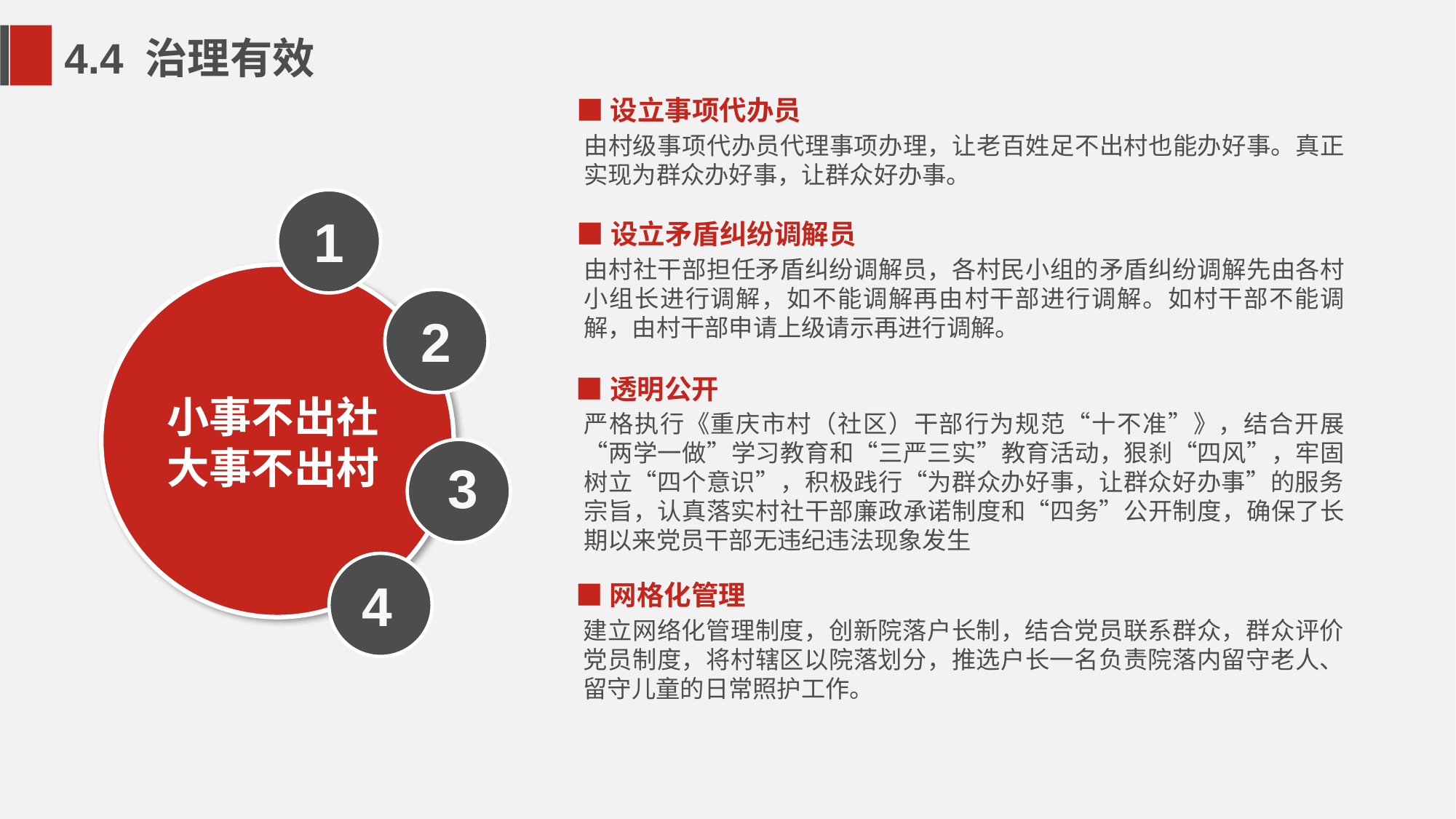

4.4 治理有效
■设立事项代办员
由村级事项代办员代理事项办理，让老百姓足不出村也能办好事。真正实现为群众办好事，让群众好办事。

1
■设立矛盾纠纷调解员
由村社干部担任矛盾纠纷调解员，各村民小组的矛盾纠纷调解先由各村小组长进行调解，如不能调解再由村干部进行调解。如村干部不能调解，由村干部申请上级请示再进行调解。

2
■透明公开
小事不出社
大事不出村
严格执行《重庆市村（社区）干部行为规范“十不准”》，结合开展“两学一做”学习教育和“三严三实”教育活动，狠刹“四风”，牢固树立“四个意识”，积极践行“为群众办好事，让群众好办事”的服务宗旨，认真落实村社干部廉政承诺制度和“四务”公开制度，确保了长期以来党员干部无违纪违法现象发生

3

4
■网格化管理
建立网络化管理制度，创新院落户长制，结合党员联系群众，群众评价党员制度，将村辖区以院落划分，推选户长一名负责院落内留守老人、留守儿童的日常照护工作。